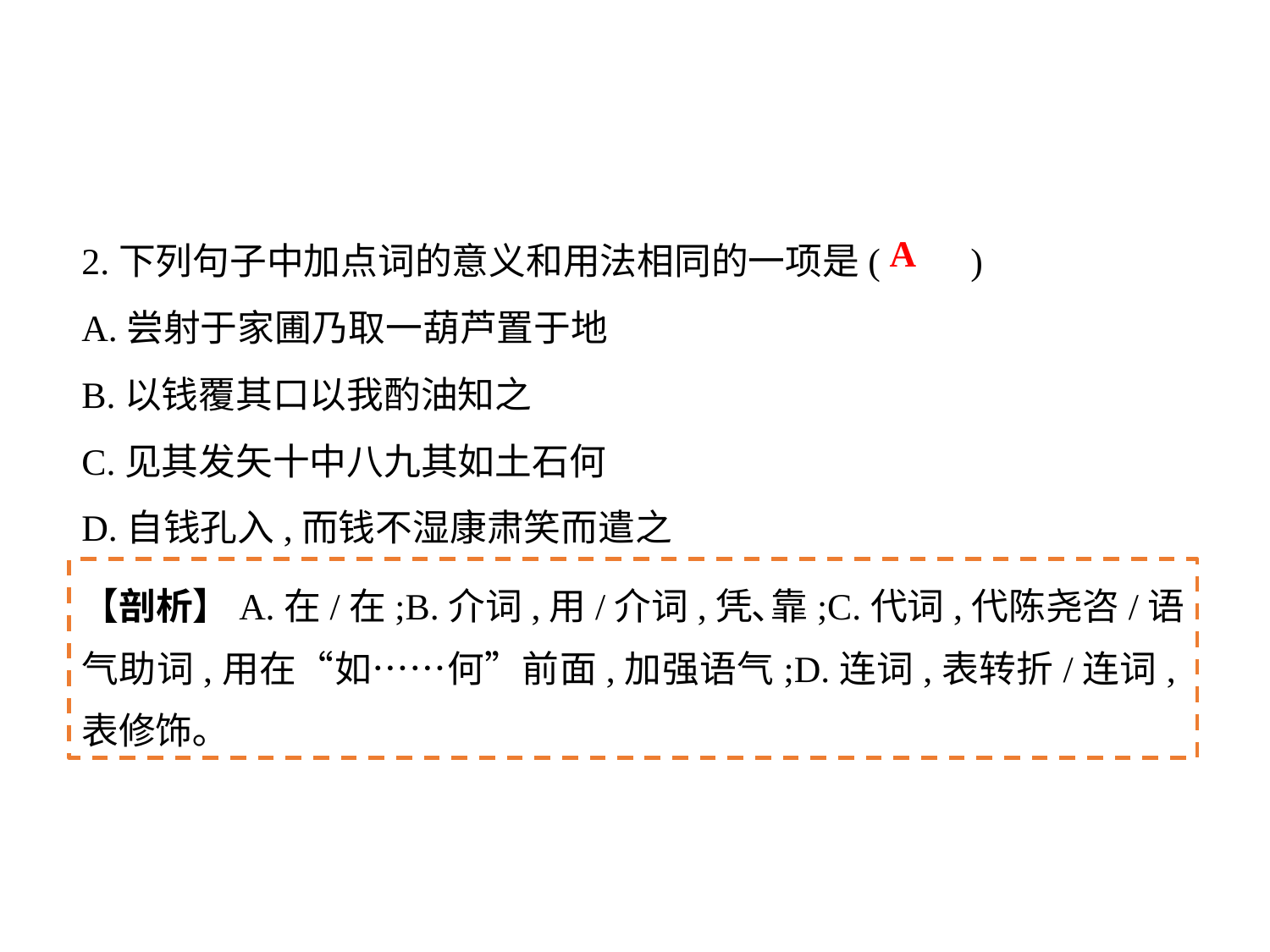

2.下列句子中加点词的意义和用法相同的一项是(	)
A.尝射于家圃乃取一葫芦置于地
B.以钱覆其口以我酌油知之
C.见其发矢十中八九其如土石何
D.自钱孔入,而钱不湿康肃笑而遣之
A
【剖析】A.在/在;B.介词,用/介词,凭､靠;C.代词,代陈尧咨/语气助词,用在“如……何”前面,加强语气;D.连词,表转折/连词,表修饰｡